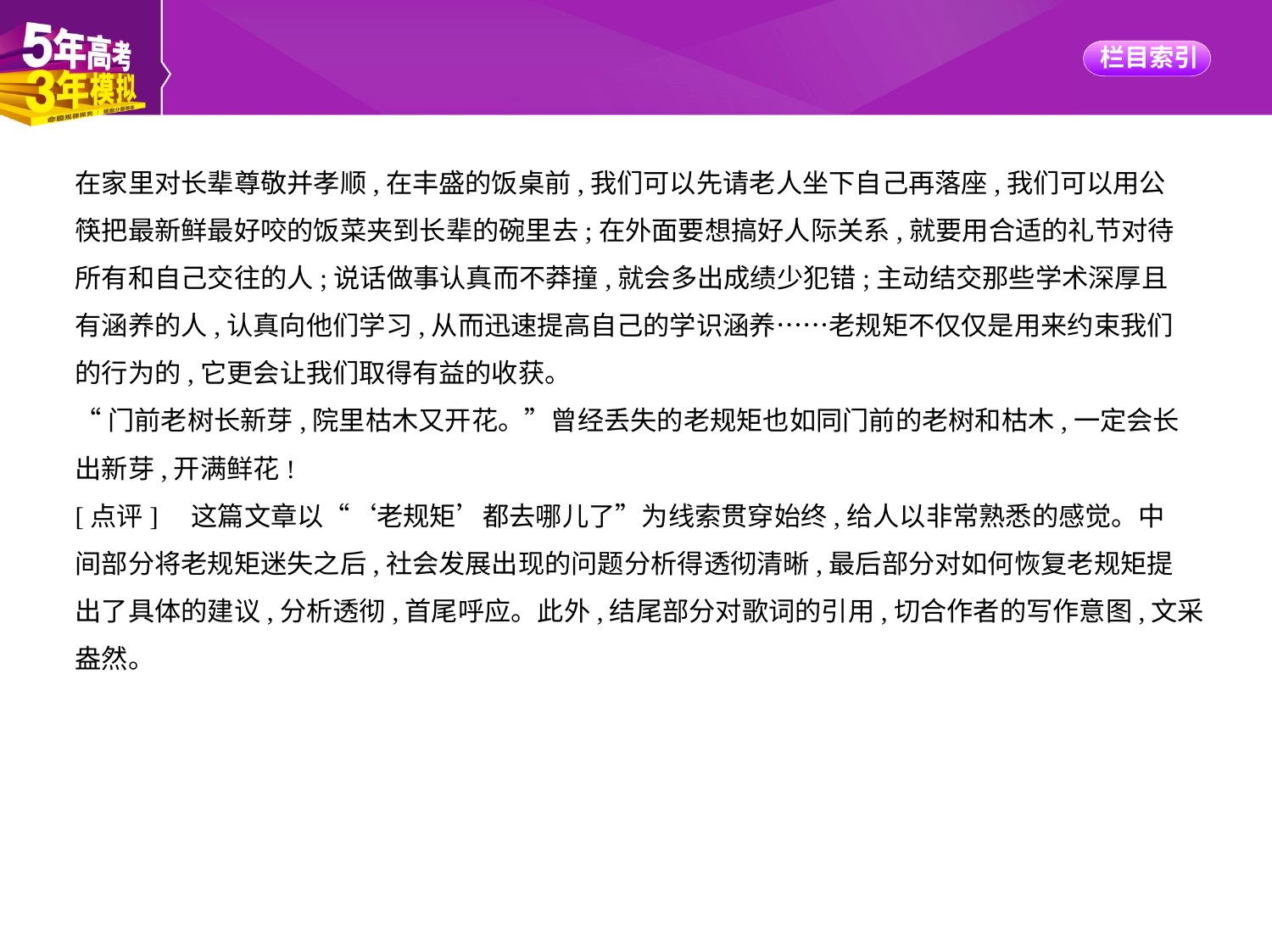

在家里对长辈尊敬并孝顺,在丰盛的饭桌前,我们可以先请老人坐下自己再落座,我们可以用公
筷把最新鲜最好咬的饭菜夹到长辈的碗里去;在外面要想搞好人际关系,就要用合适的礼节对待
所有和自己交往的人;说话做事认真而不莽撞,就会多出成绩少犯错;主动结交那些学术深厚且
有涵养的人,认真向他们学习,从而迅速提高自己的学识涵养……老规矩不仅仅是用来约束我们
的行为的,它更会让我们取得有益的收获。
“门前老树长新芽,院里枯木又开花。”曾经丢失的老规矩也如同门前的老树和枯木,一定会长
出新芽,开满鲜花!
[点评]　这篇文章以“‘老规矩’都去哪儿了”为线索贯穿始终,给人以非常熟悉的感觉。中
间部分将老规矩迷失之后,社会发展出现的问题分析得透彻清晰,最后部分对如何恢复老规矩提
出了具体的建议,分析透彻,首尾呼应。此外,结尾部分对歌词的引用,切合作者的写作意图,文采
盎然。